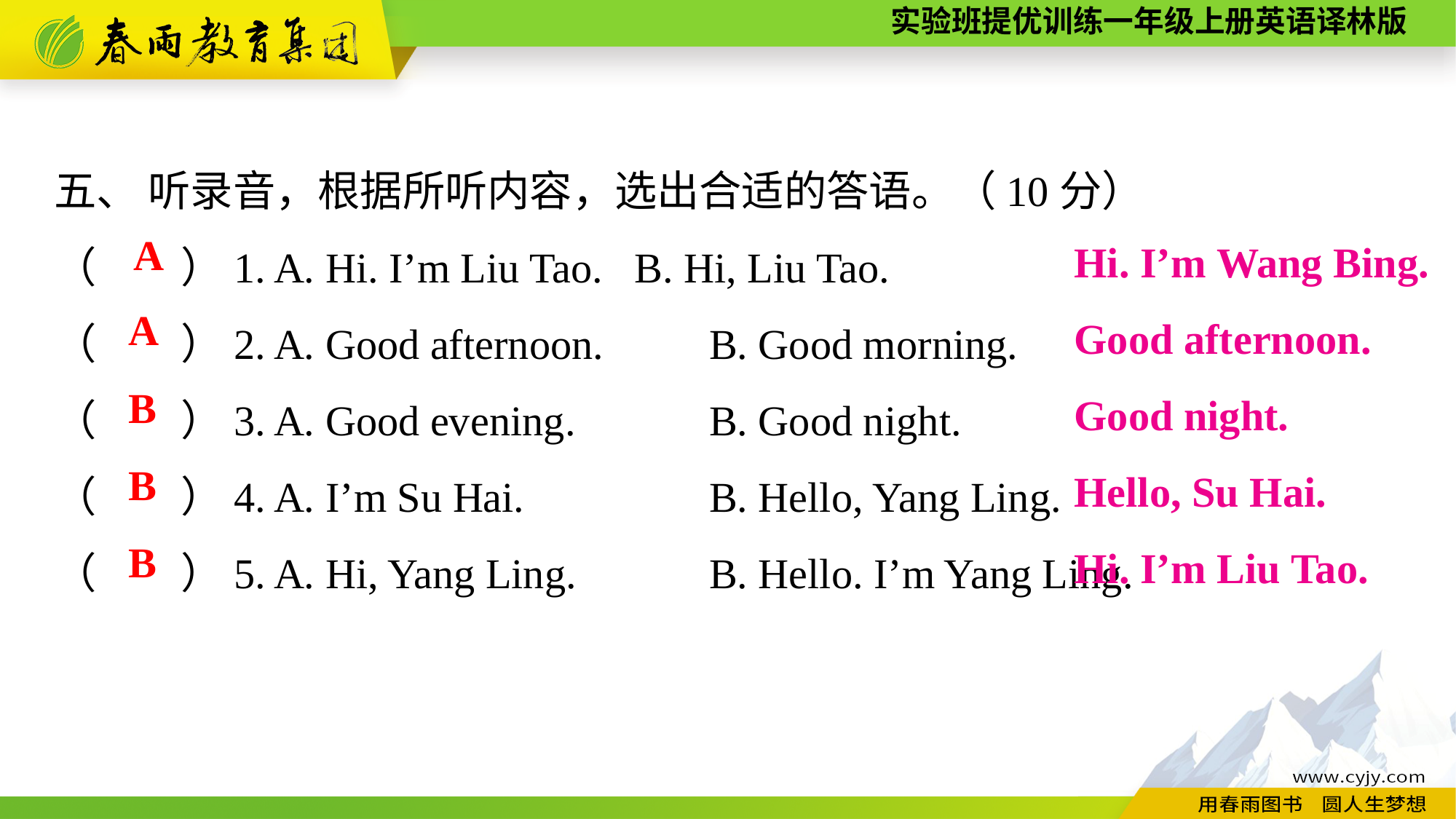

五、 听录音，根据所听内容，选出合适的答语。（10分）
（　　）1. A. Hi. I’m Liu Tao.   B. Hi, Liu Tao.
（　　）2. A. Good afternoon.	B. Good morning.
（　　）3. A. Good evening.		B. Good night.
（　　）4. A. I’m Su Hai.		B. Hello, Yang Ling.
（　　）5. A. Hi, Yang Ling.		B. Hello. I’m Yang Ling.
Hi. I’m Wang Bing.
Good afternoon.
Good night.
Hello, Su Hai.
Hi. I’m Liu Tao.
A
A
B
B
B